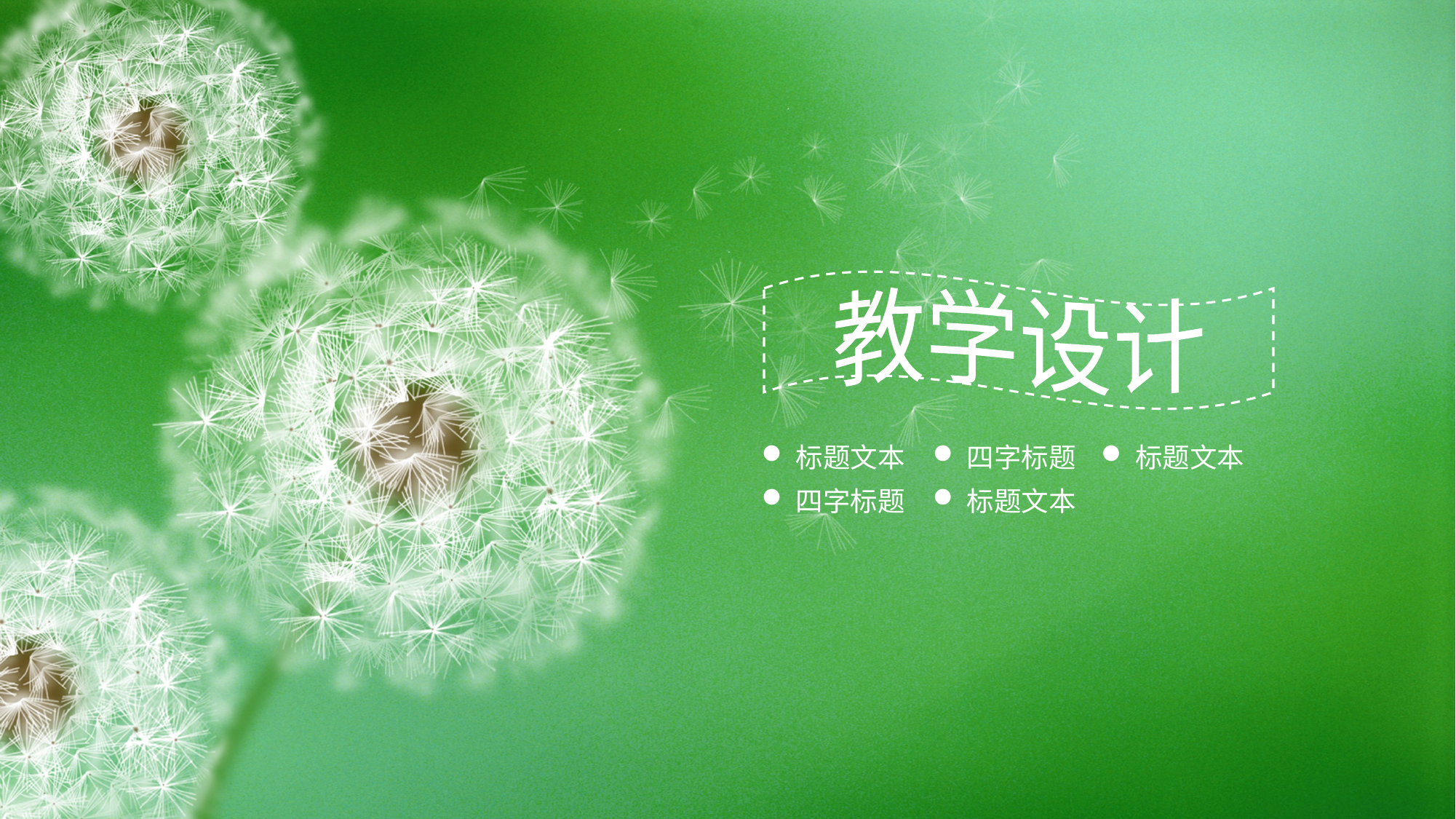

教学设计
标题文本
四字标题
标题文本
四字标题
标题文本
延时符